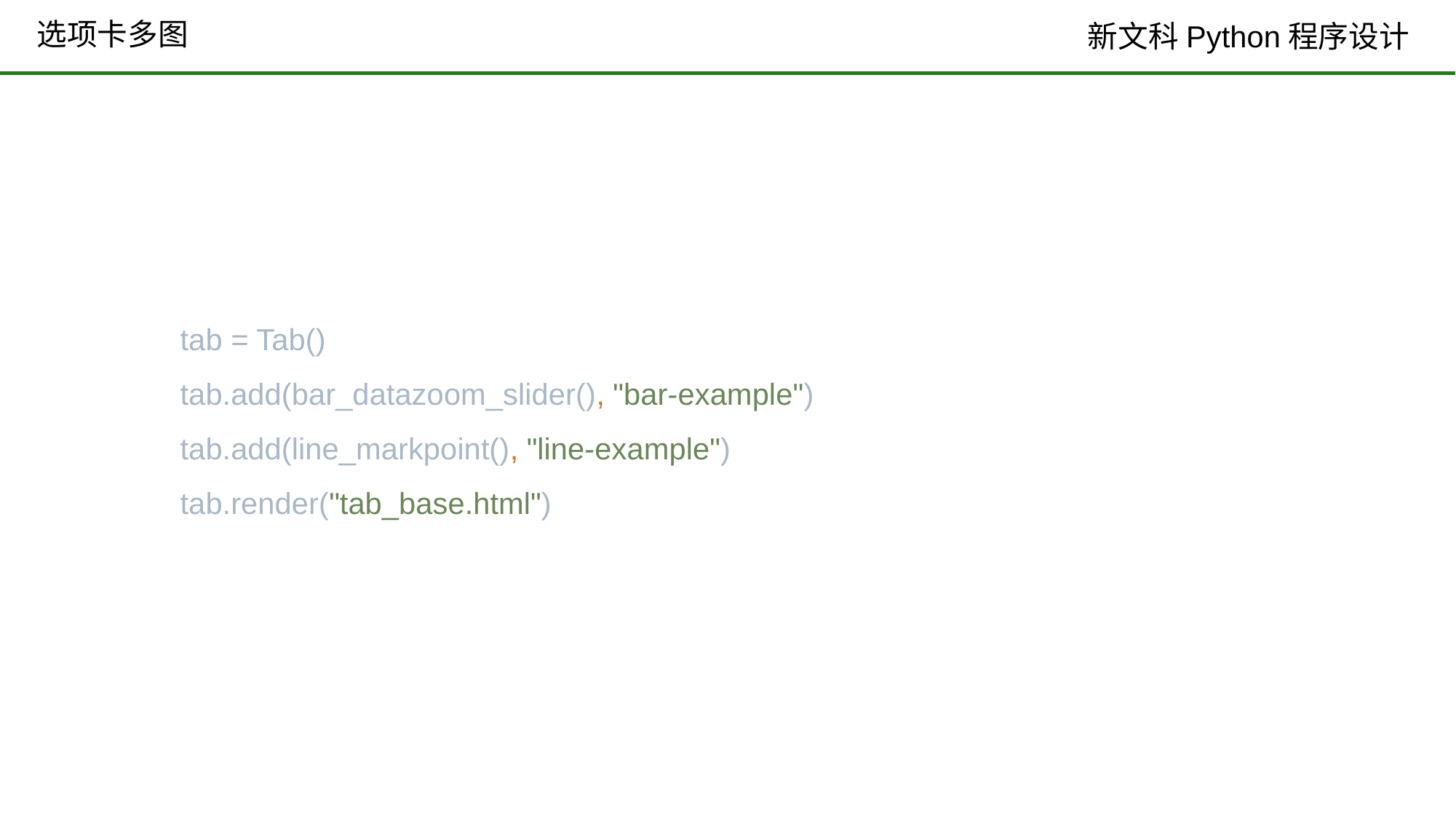

# 选项卡多图
tab = Tab()
tab.add(bar_datazoom_slider(), "bar-example")
tab.add(line_markpoint(), "line-example")
tab.render("tab_base.html")